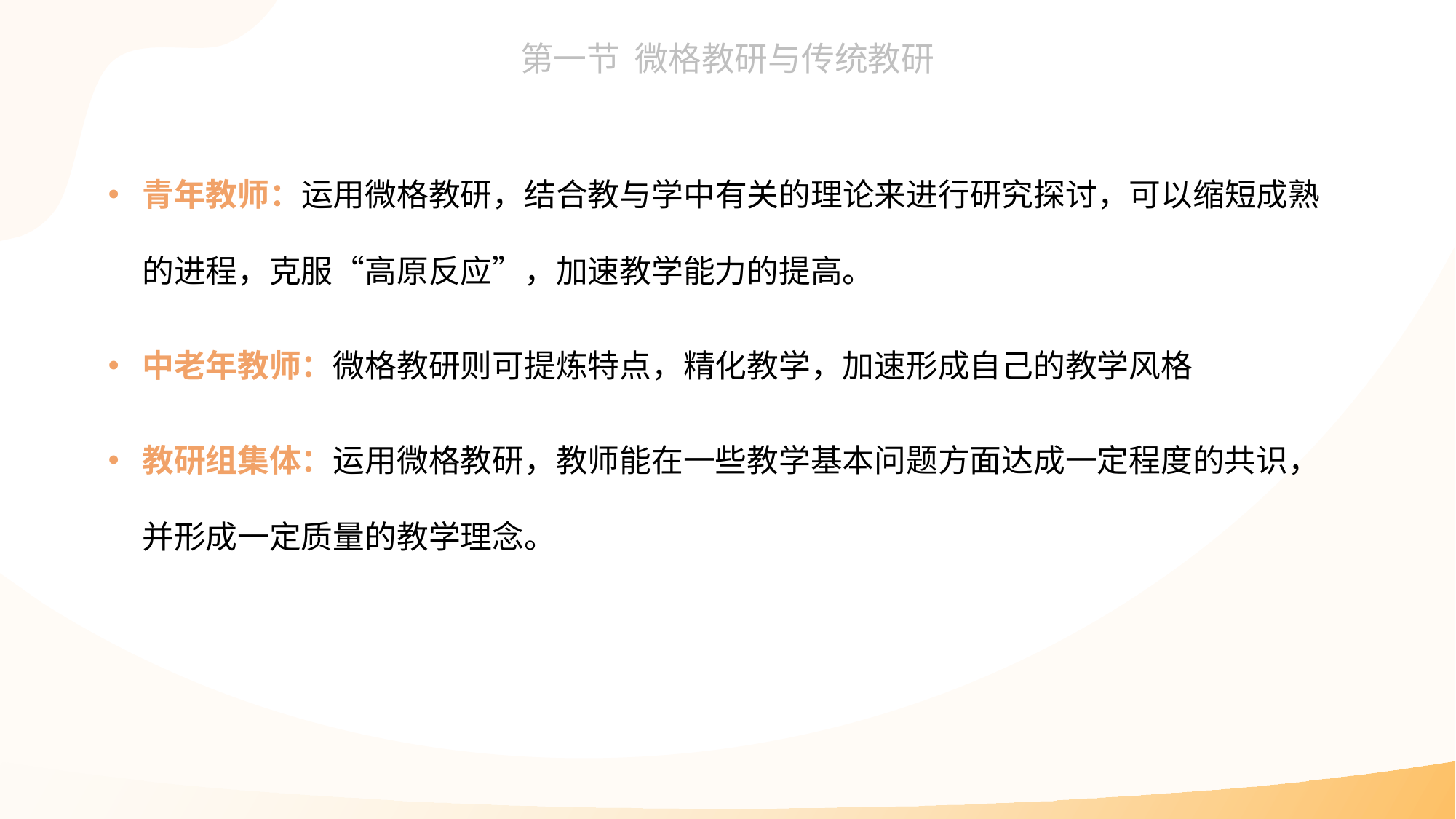

青年教师：运用微格教研，结合教与学中有关的理论来进行研究探讨，可以缩短成熟的进程，克服“高原反应”，加速教学能力的提高。
中老年教师：微格教研则可提炼特点，精化教学，加速形成自己的教学风格
教研组集体：运用微格教研，教师能在一些教学基本问题方面达成一定程度的共识，并形成一定质量的教学理念。